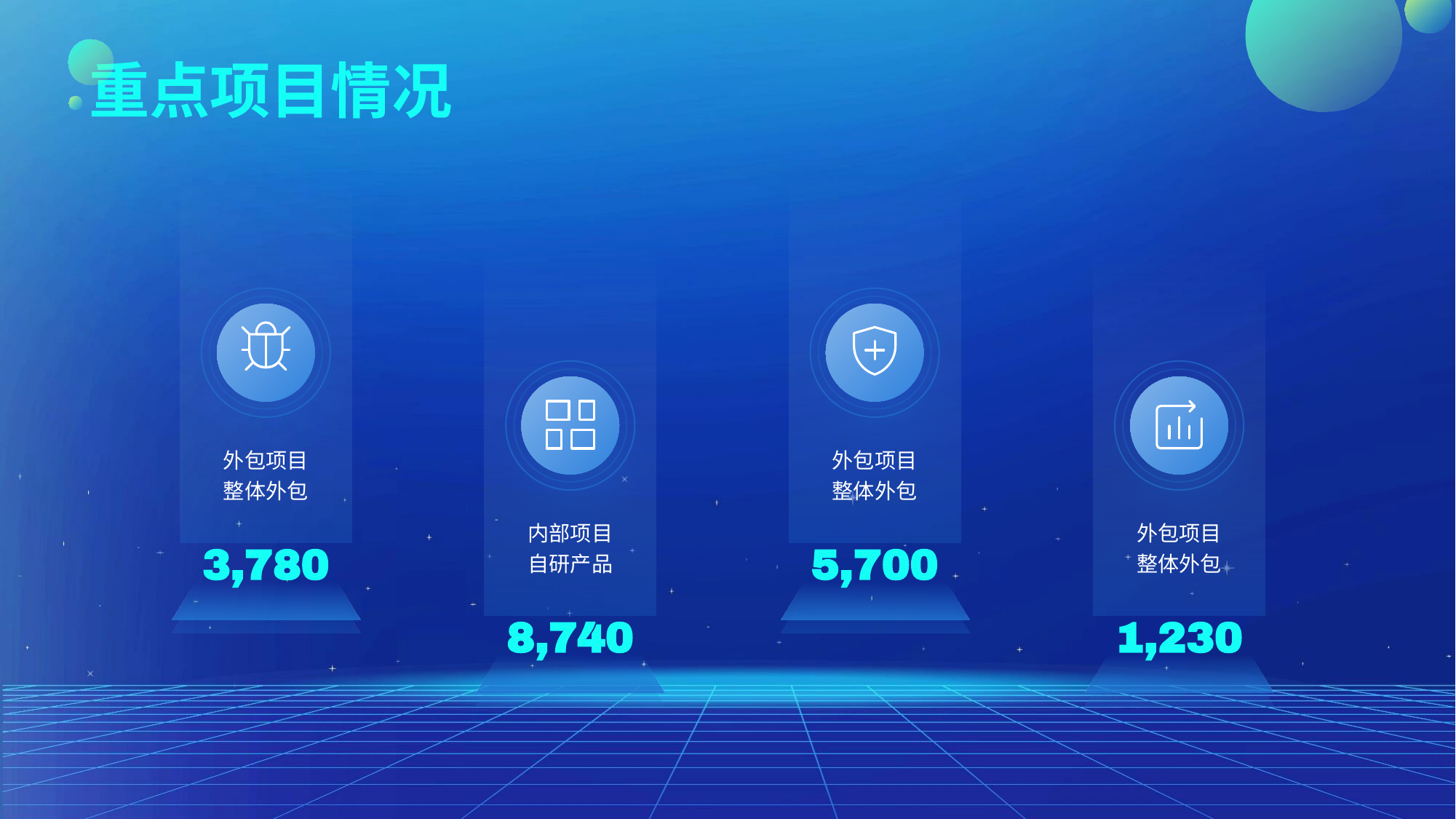

重点项目情况

外包项目
整体外包
3,780

外包项目
整体外包
5,700

内部项目
自研产品
8,740

外包项目
整体外包
1,230